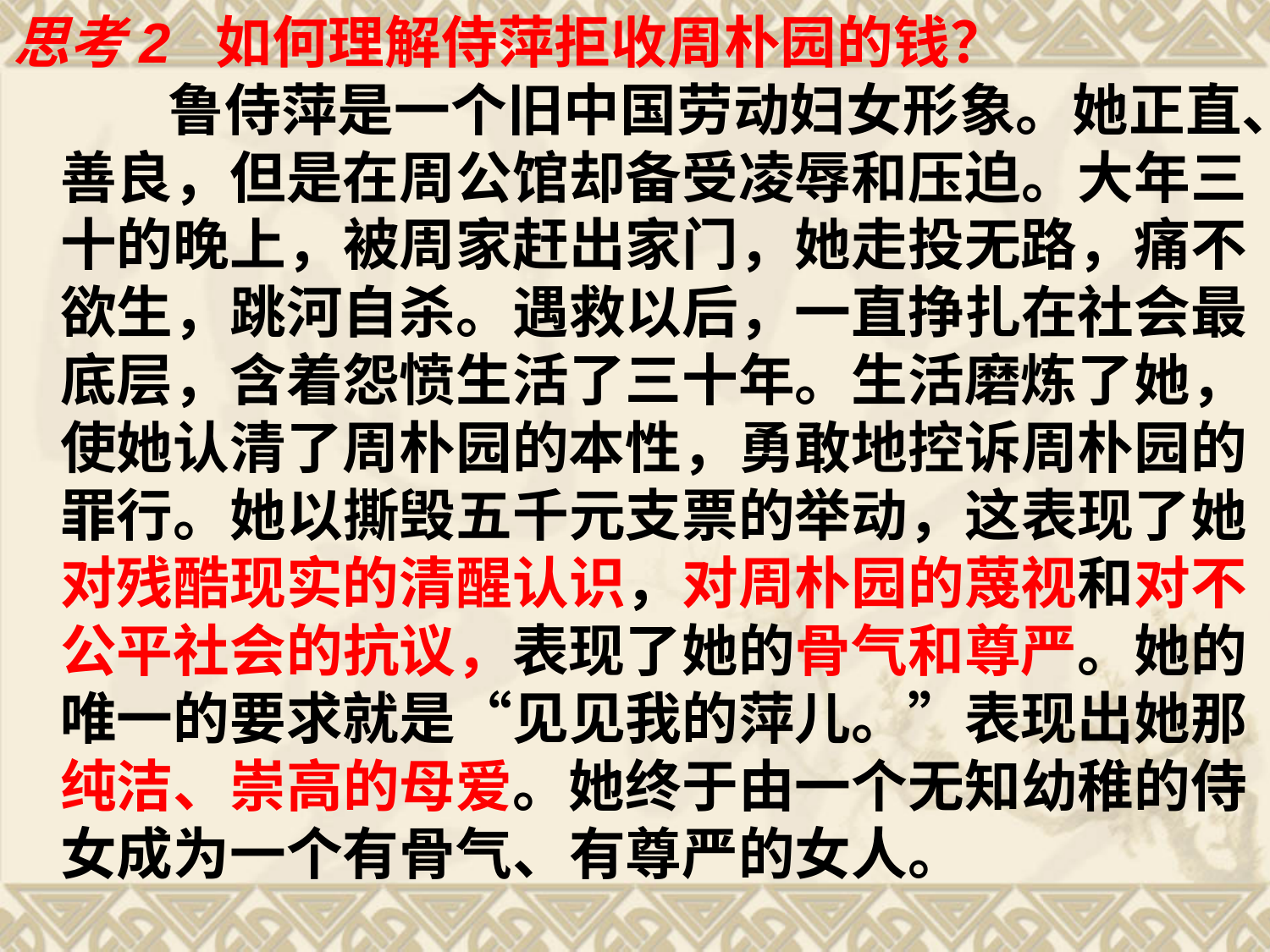

思考2  如何理解侍萍拒收周朴园的钱？
           鲁侍萍是一个旧中国劳动妇女形象。她正直、善良，但是在周公馆却备受凌辱和压迫。大年三十的晚上，被周家赶出家门，她走投无路，痛不欲生，跳河自杀。遇救以后，一直挣扎在社会最底层，含着怨愤生活了三十年。生活磨炼了她，使她认清了周朴园的本性，勇敢地控诉周朴园的罪行。她以撕毁五千元支票的举动，这表现了她对残酷现实的清醒认识，对周朴园的蔑视和对不公平社会的抗议，表现了她的骨气和尊严。她的唯一的要求就是“见见我的萍儿。”表现出她那纯洁、崇高的母爱。她终于由一个无知幼稚的侍女成为一个有骨气、有尊严的女人。